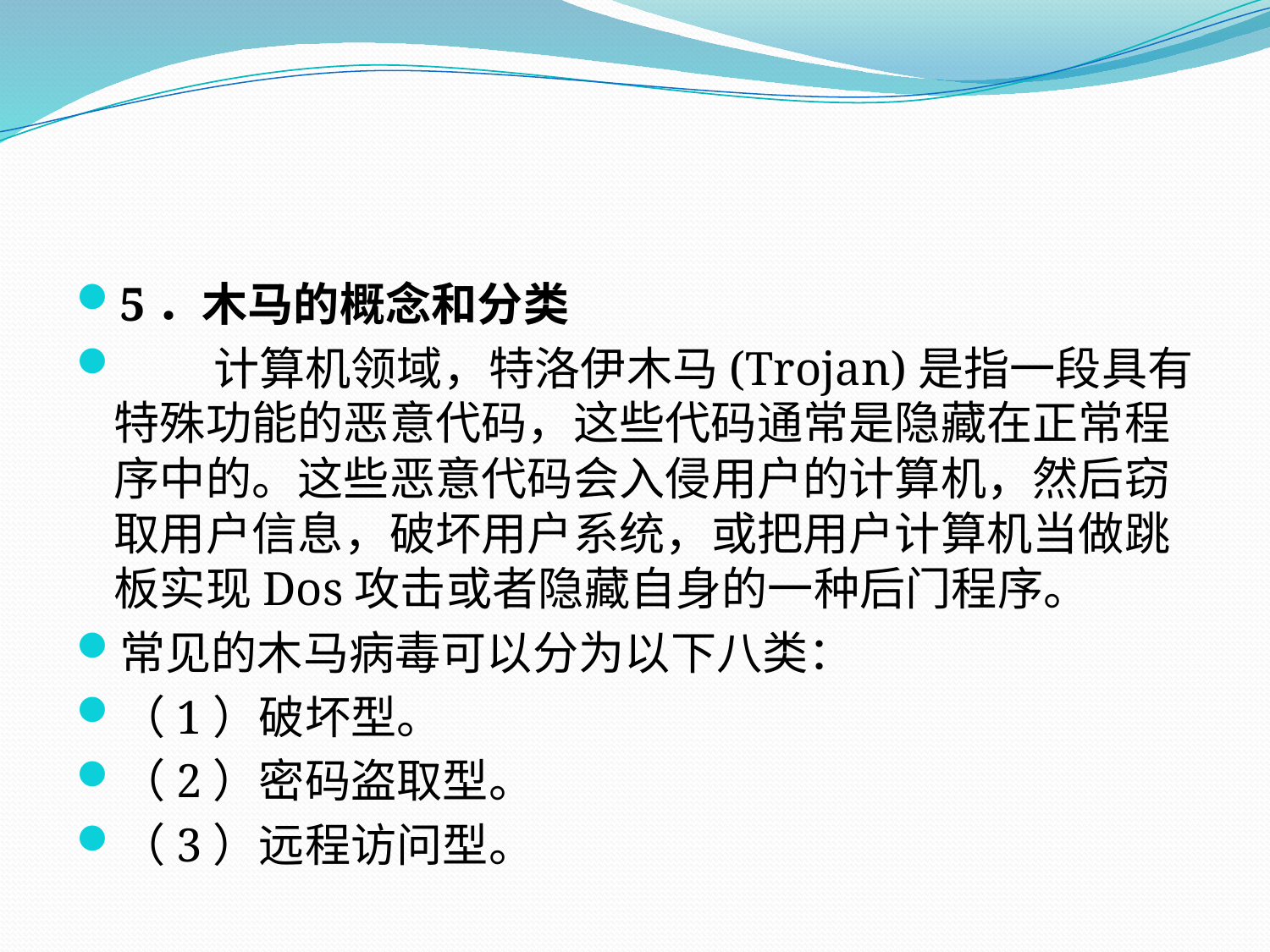

#
5．木马的概念和分类
        计算机领域，特洛伊木马(Trojan)是指一段具有特殊功能的恶意代码，这些代码通常是隐藏在正常程序中的。这些恶意代码会入侵用户的计算机，然后窃取用户信息，破坏用户系统，或把用户计算机当做跳板实现Dos攻击或者隐藏自身的一种后门程序。
常见的木马病毒可以分为以下八类：
（1）破坏型。
（2）密码盗取型。
（3）远程访问型。